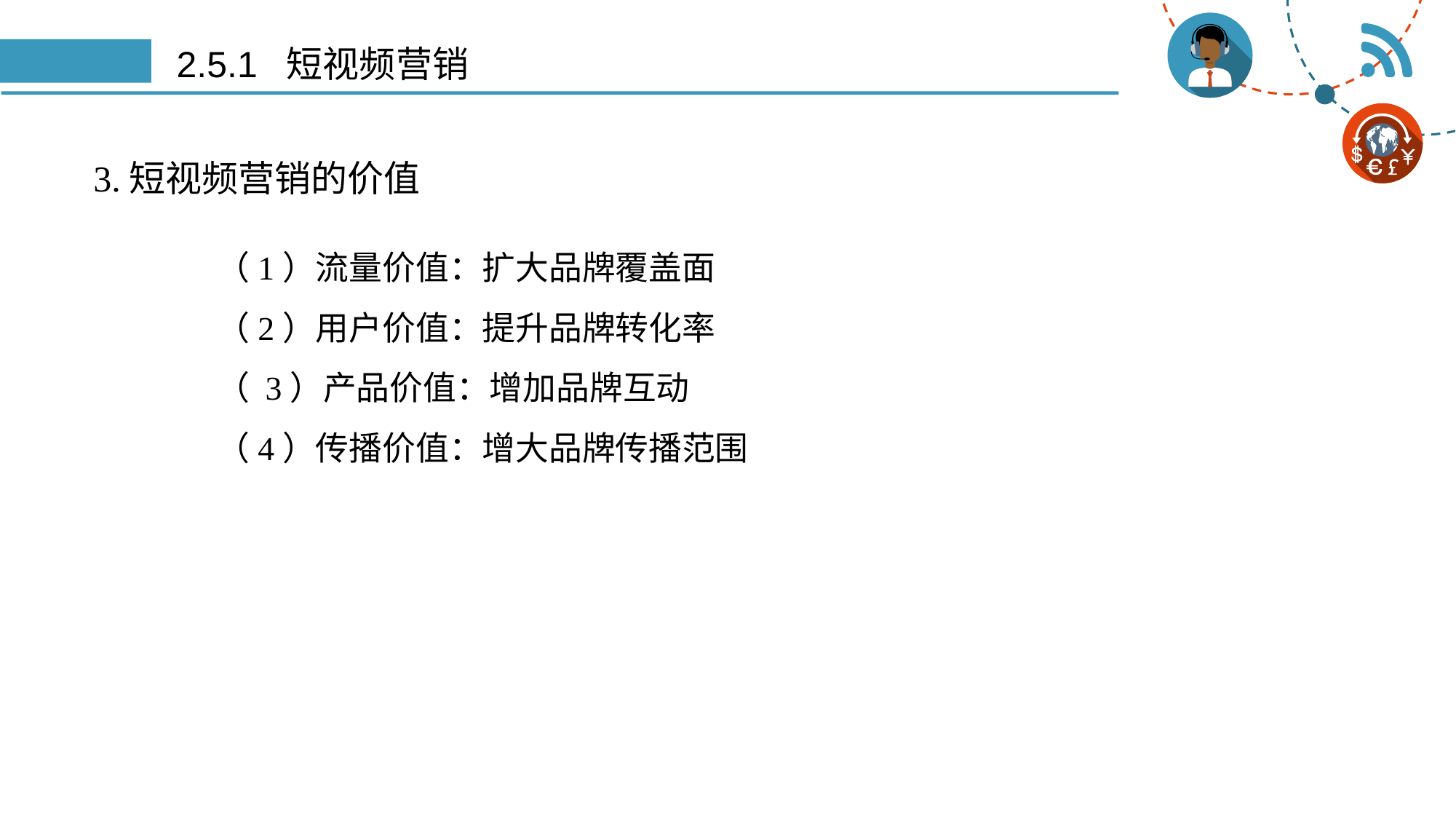

# 2.5.1  短视频营销

3.短视频营销的价值
（1）流量价值：扩大品牌覆盖面
（2）用户价值：提升品牌转化率
（ 3）产品价值：增加品牌互动
（4）传播价值：增大品牌传播范围